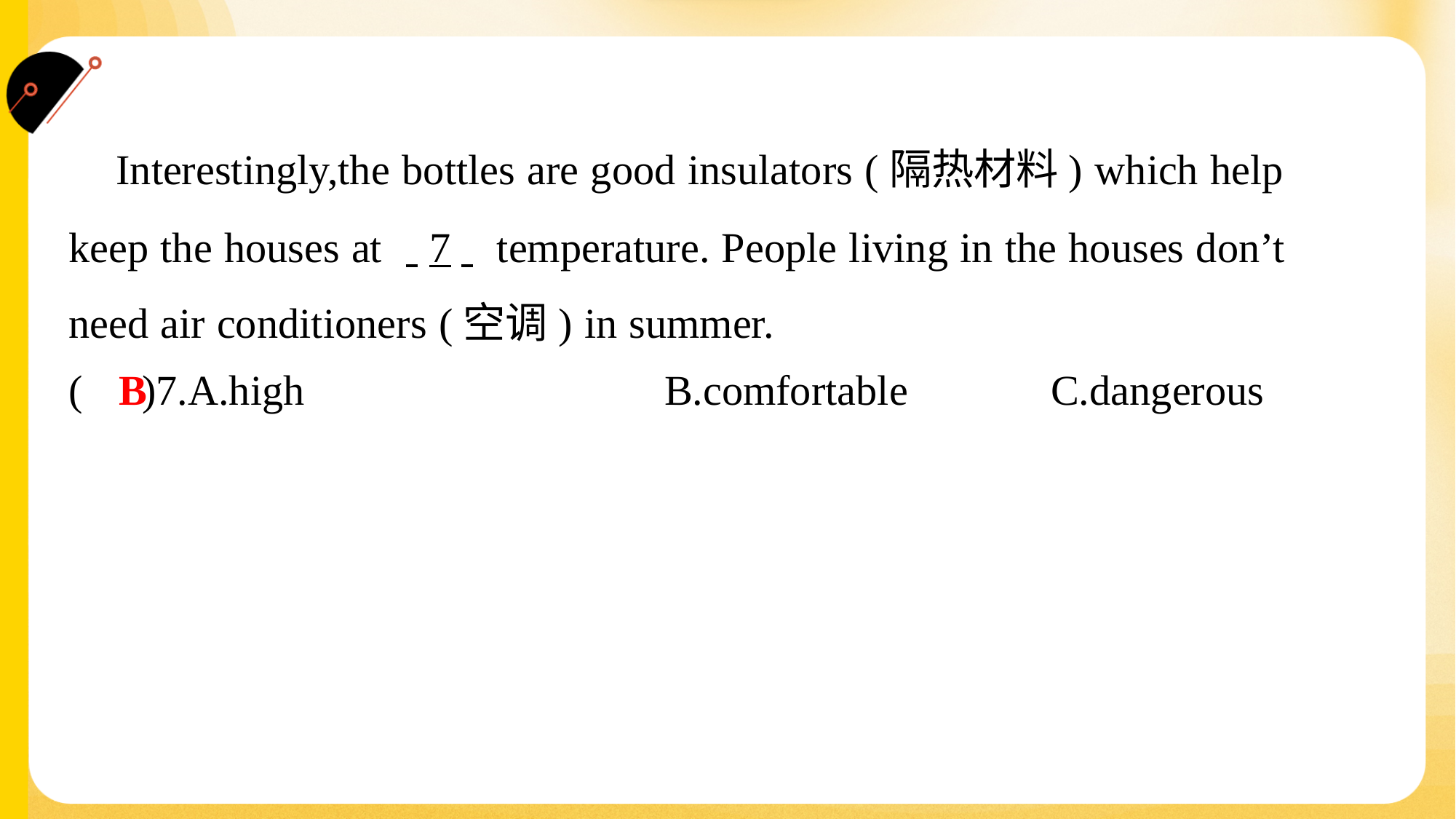

Interestingly,the bottles are good insulators (隔热材料) which help
keep the houses at . .7. . temperature. People living in the houses don’t
need air conditioners (空调) in summer.#3
B
(     )7.A.high	B.comfortable	C.dangerous